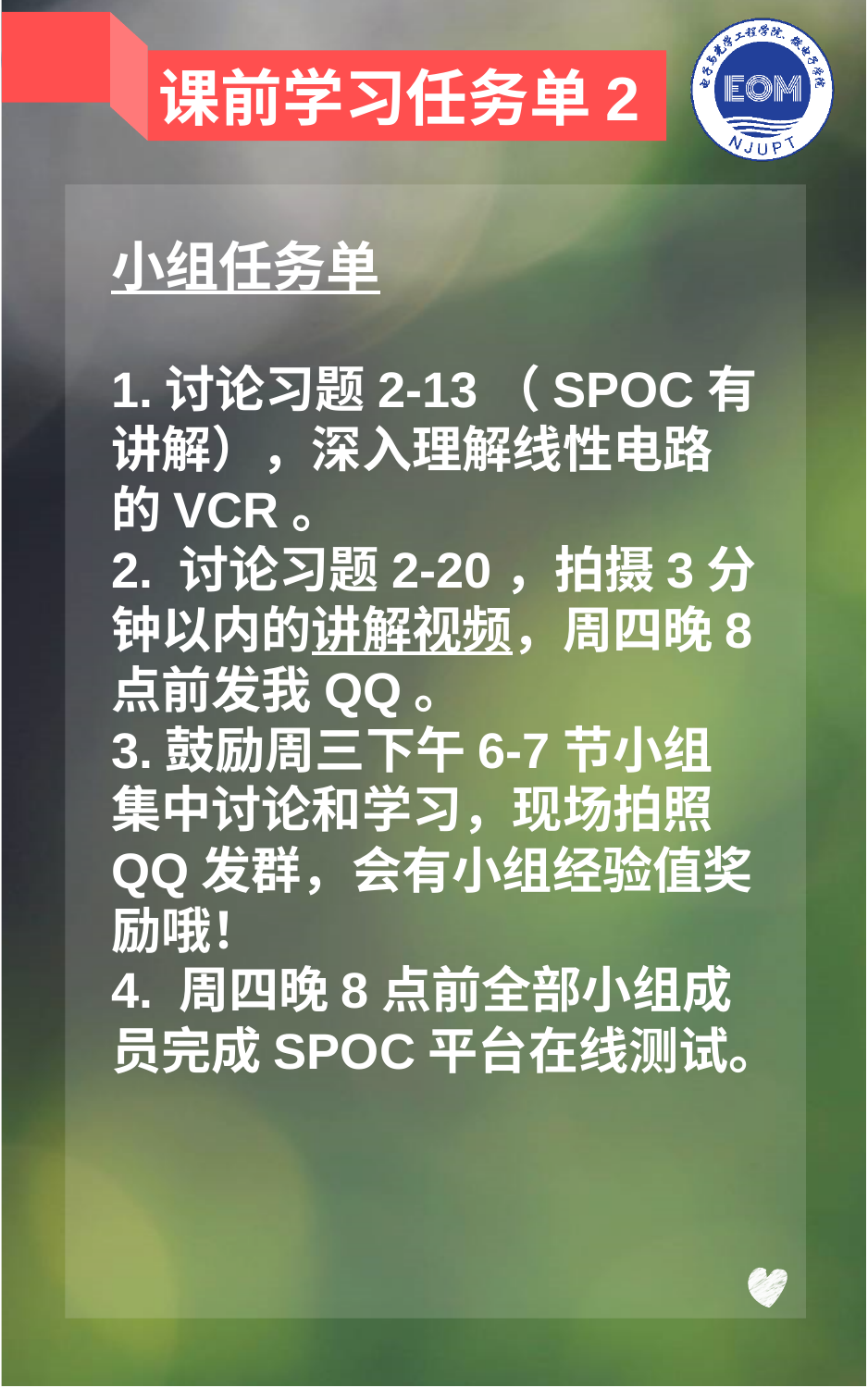

课前学习任务单2
小组任务单

1.讨论习题2-13（SPOC有讲解），深入理解线性电路的VCR。
2. 讨论习题2-20，拍摄3分钟以内的讲解视频，周四晚8点前发我QQ。
3.鼓励周三下午6-7节小组集中讨论和学习，现场拍照QQ发群，会有小组经验值奖励哦！
4. 周四晚8点前全部小组成员完成SPOC平台在线测试。